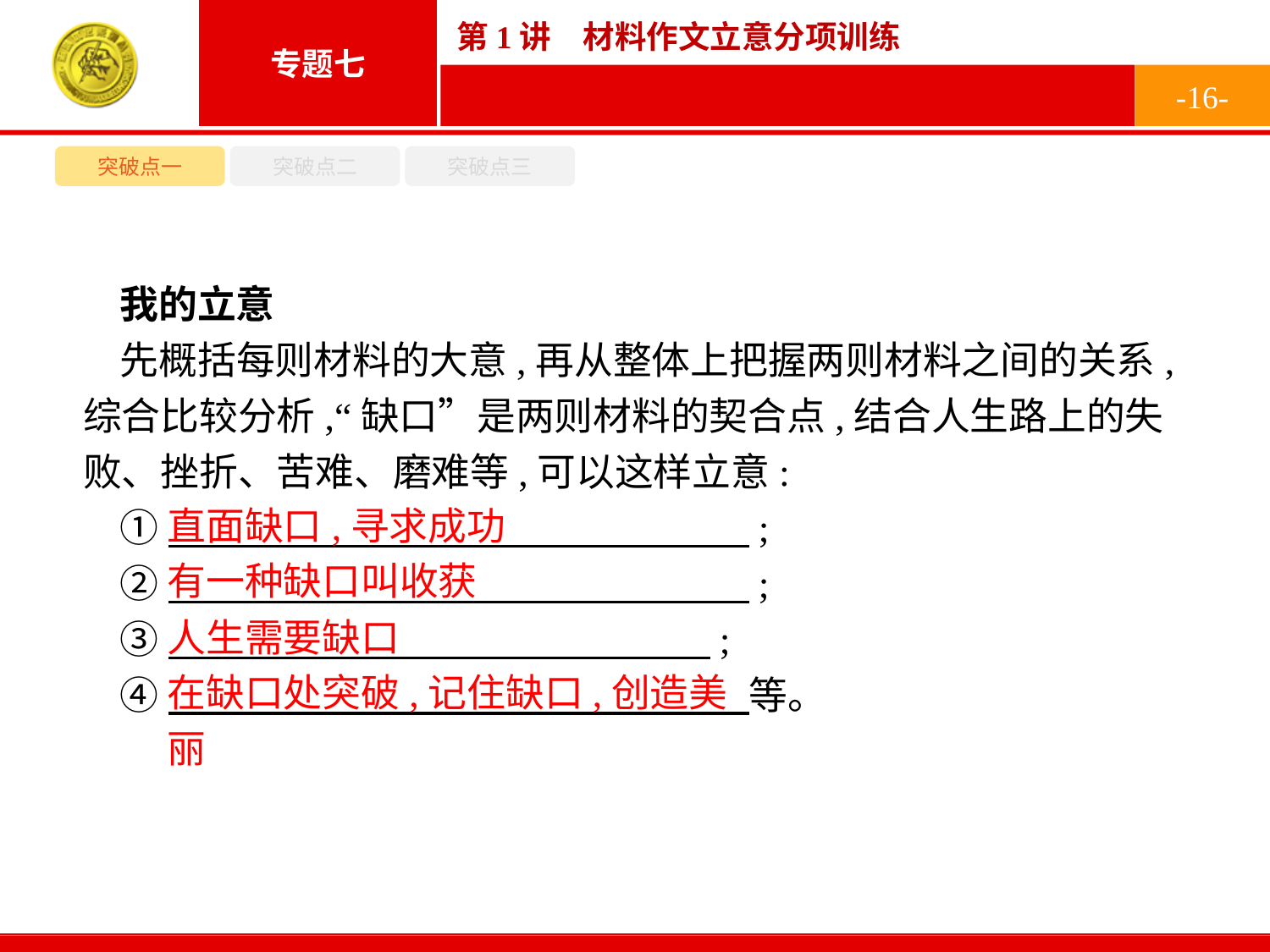

-16-
突破点一
突破点二
突破点三
我的立意
先概括每则材料的大意,再从整体上把握两则材料之间的关系,综合比较分析,“缺口”是两则材料的契合点,结合人生路上的失败、挫折、苦难、磨难等,可以这样立意:
①　　　　　　　　　　　　　　　;
②　　　　　　　　　　　　　　　;
③　　　　　　　　　　　　　　;
④　　　　　　　　　　　　　　　等。
直面缺口,寻求成功
有一种缺口叫收获
人生需要缺口
在缺口处突破,记住缺口,创造美丽